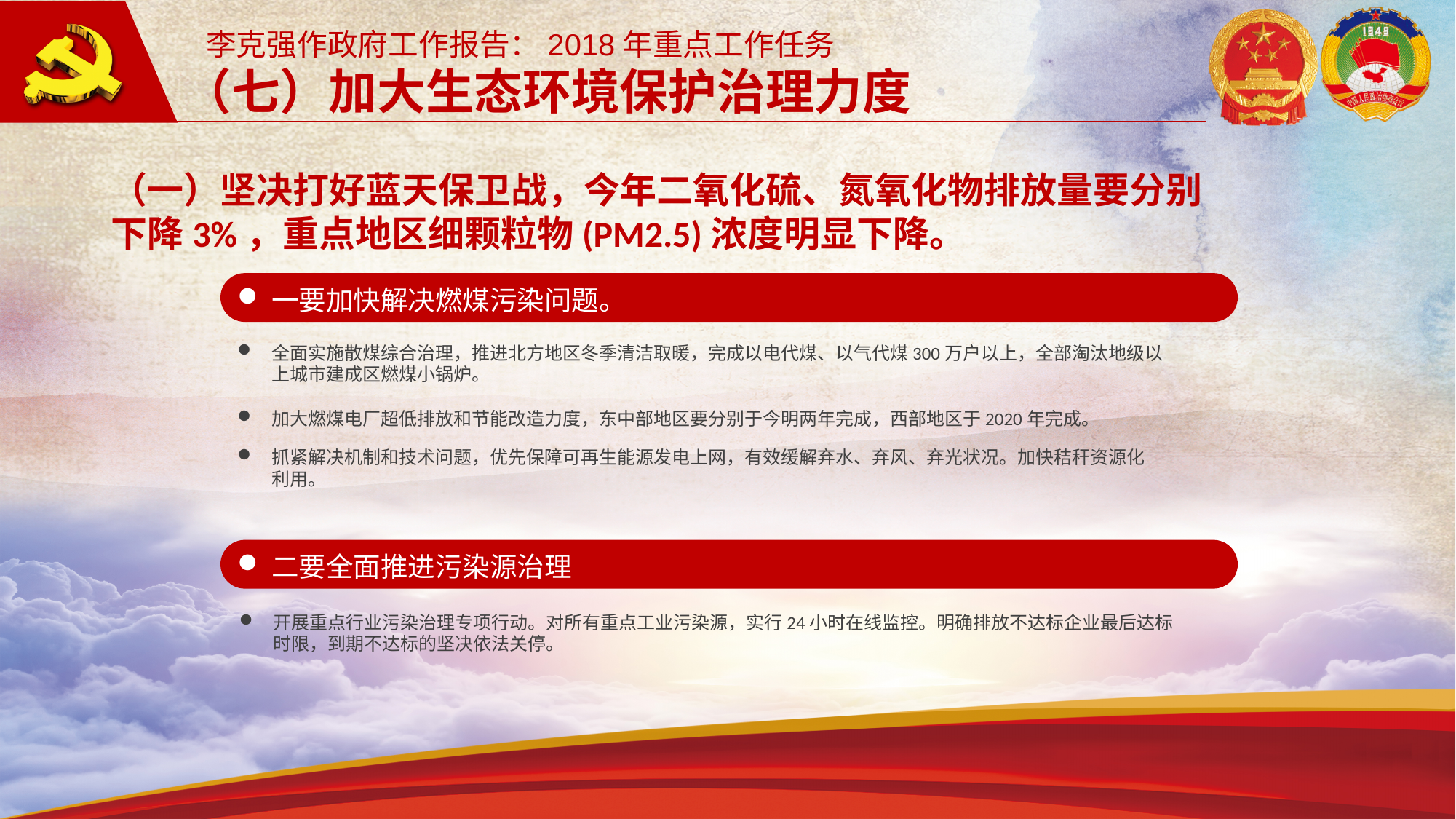

李克强作政府工作报告：2018年重点工作任务
（七）加大生态环境保护治理力度
（一）坚决打好蓝天保卫战，今年二氧化硫、氮氧化物排放量要分别下降3%，重点地区细颗粒物(PM2.5)浓度明显下降。

一要加快解决燃煤污染问题。
全面实施散煤综合治理，推进北方地区冬季清洁取暖，完成以电代煤、以气代煤300万户以上，全部淘汰地级以上城市建成区燃煤小锅炉。
加大燃煤电厂超低排放和节能改造力度，东中部地区要分别于今明两年完成，西部地区于2020年完成。
抓紧解决机制和技术问题，优先保障可再生能源发电上网，有效缓解弃水、弃风、弃光状况。加快秸秆资源化利用。

二要全面推进污染源治理
开展重点行业污染治理专项行动。对所有重点工业污染源，实行24小时在线监控。明确排放不达标企业最后达标时限，到期不达标的坚决依法关停。